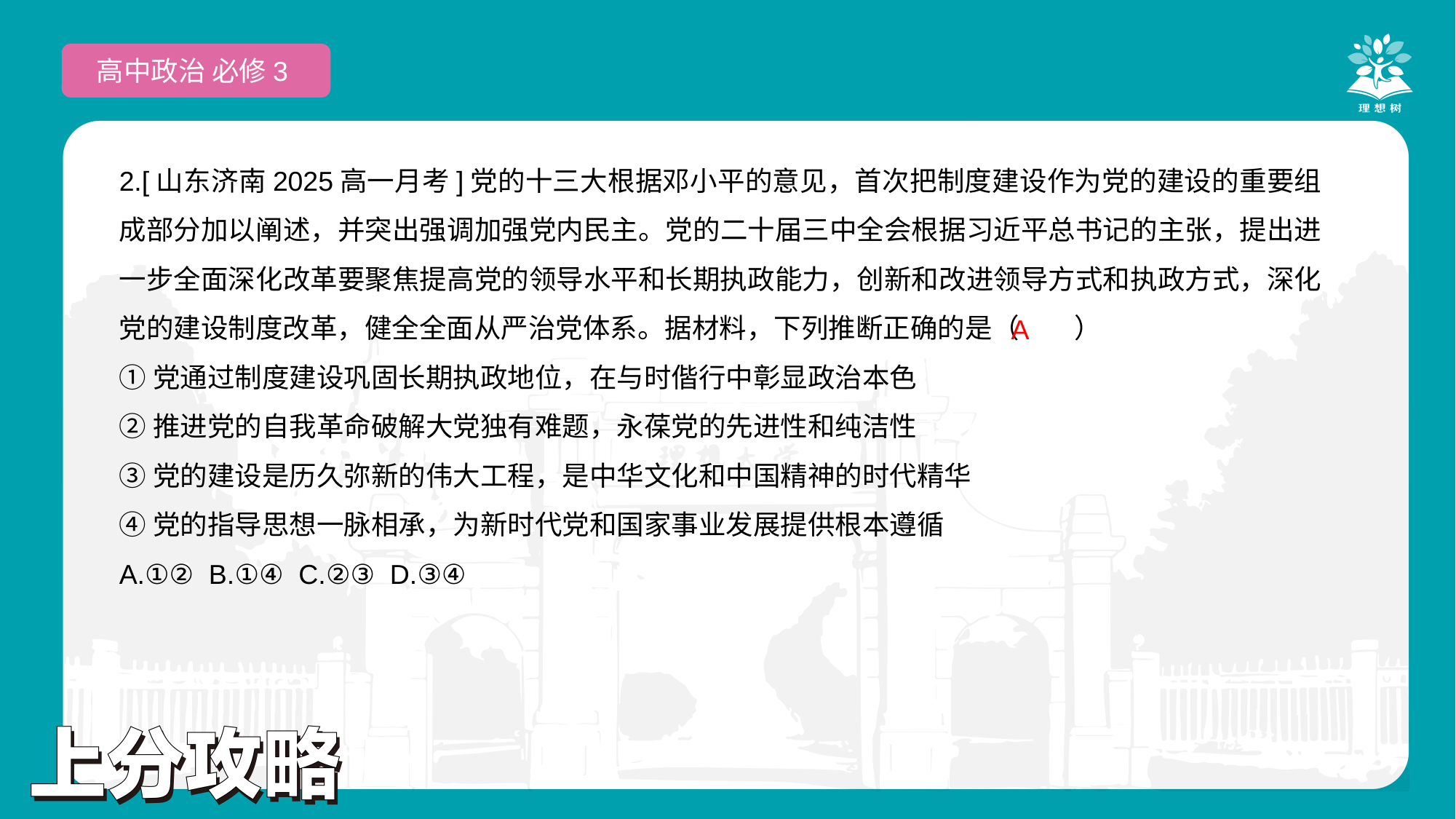

高中政治 必修3
2.[山东济南2025高一月考]党的十三大根据邓小平的意见，首次把制度建设作为党的建设的重要组成部分加以阐述，并突出强调加强党内民主。党的二十届三中全会根据习近平总书记的主张，提出进一步全面深化改革要聚焦提高党的领导水平和长期执政能力，创新和改进领导方式和执政方式，深化党的建设制度改革，健全全面从严治党体系。据材料，下列推断正确的是（　　）
①党通过制度建设巩固长期执政地位，在与时偕行中彰显政治本色
②推进党的自我革命破解大党独有难题，永葆党的先进性和纯洁性
③党的建设是历久弥新的伟大工程，是中华文化和中国精神的时代精华
④党的指导思想一脉相承，为新时代党和国家事业发展提供根本遵循
A.①②  B.①④  C.②③  D.③④
A